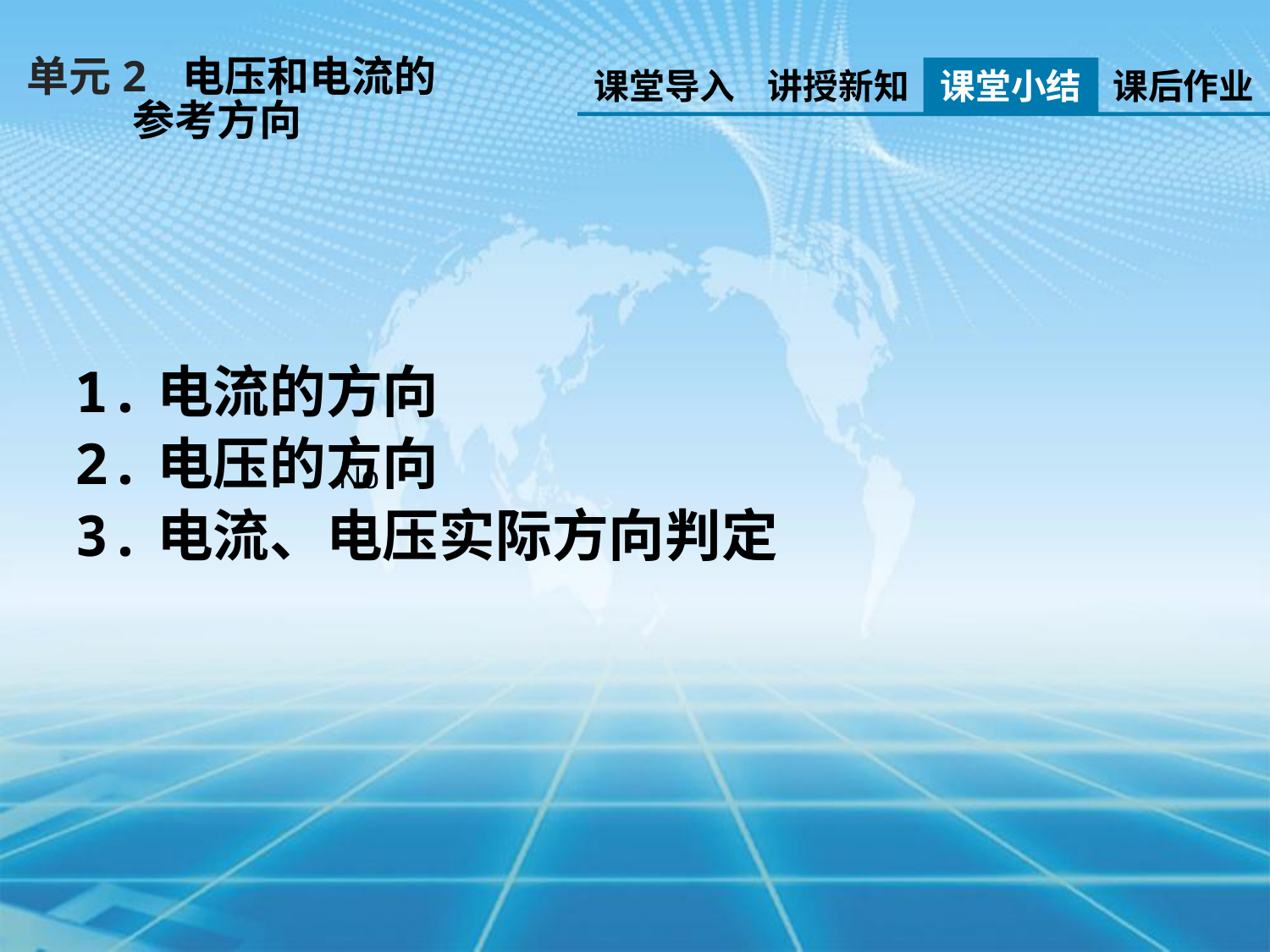

单元2 电压和电流的
          参考方向
课堂导入
讲授新知
课堂小结
课后作业
1.电流的方向
2.电压的方向
3.电流、电压实际方向判定
 No